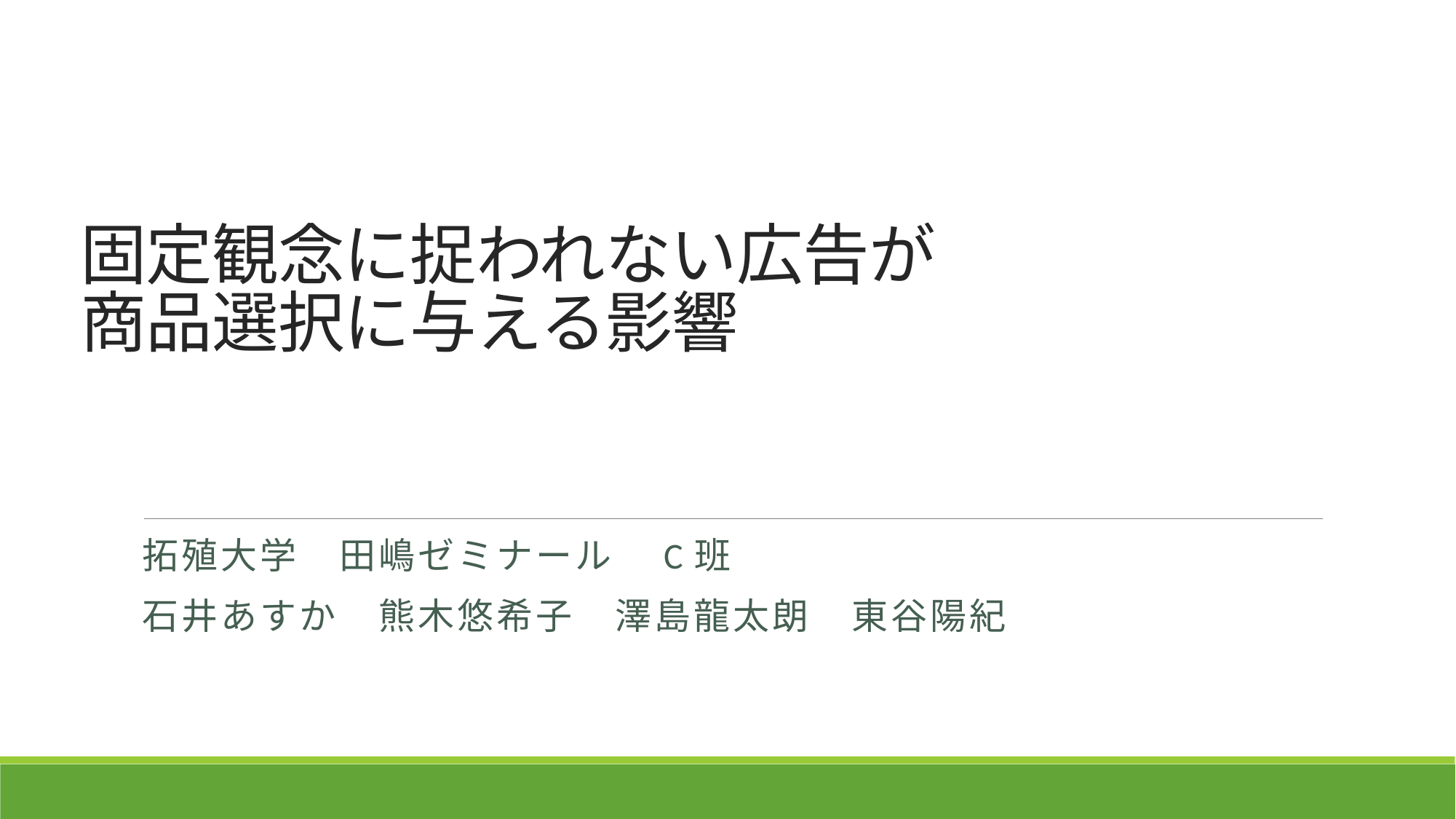

# 固定観念に捉われない広告が 商品選択に与える影響
拓殖大学　田嶋ゼミナール　C班
石井あすか　熊木悠希子　澤島龍太朗　東谷陽紀